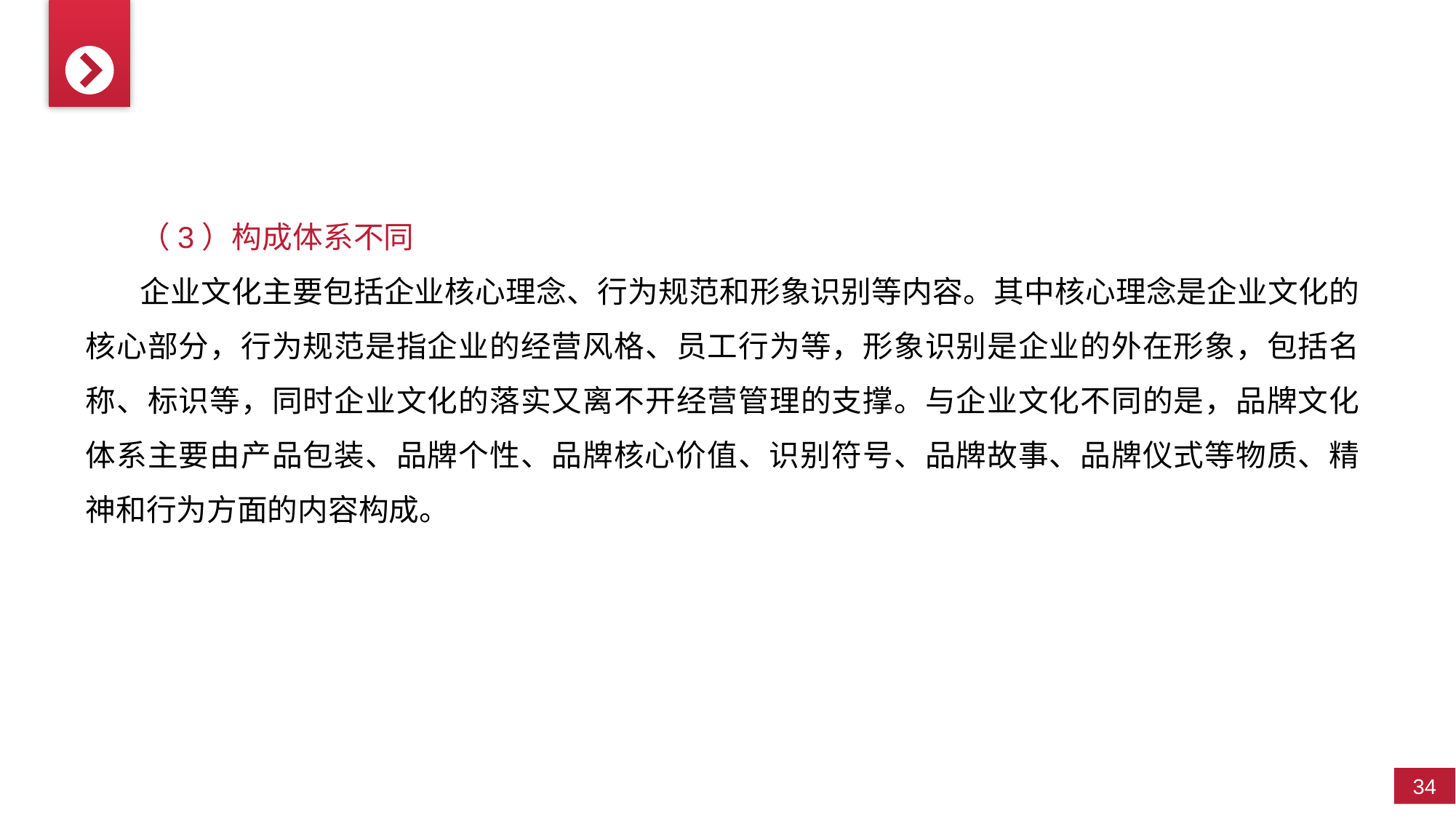

（3）构成体系不同
企业文化主要包括企业核心理念、行为规范和形象识别等内容。其中核心理念是企业文化的核心部分，行为规范是指企业的经营风格、员工行为等，形象识别是企业的外在形象，包括名称、标识等，同时企业文化的落实又离不开经营管理的支撑。与企业文化不同的是，品牌文化体系主要由产品包装、品牌个性、品牌核心价值、识别符号、品牌故事、品牌仪式等物质、精神和行为方面的内容构成。